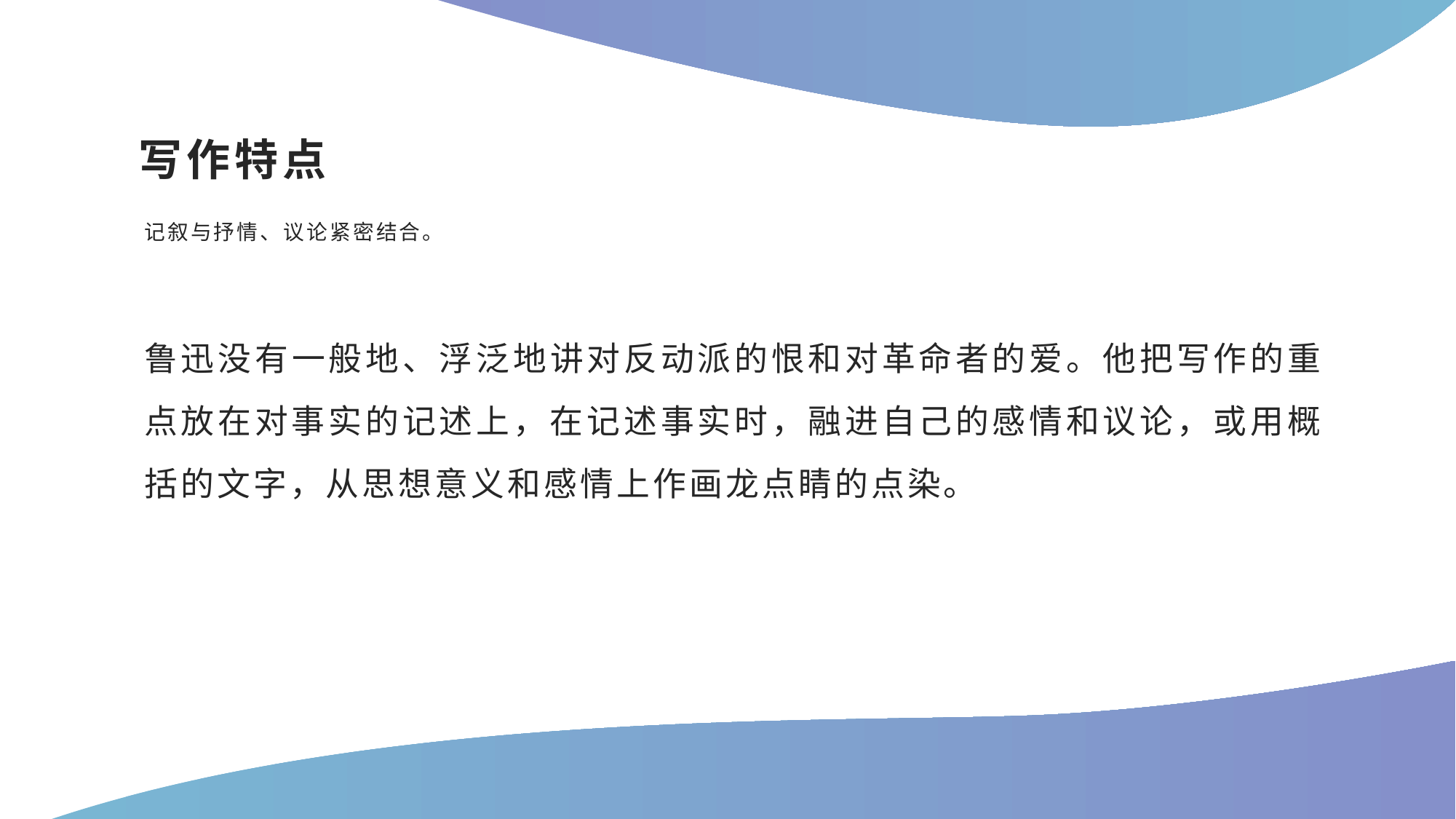

写作特点
记叙与抒情、议论紧密结合。
鲁迅没有一般地、浮泛地讲对反动派的恨和对革命者的爱。他把写作的重点放在对事实的记述上，在记述事实时，融进自己的感情和议论，或用概括的文字，从思想意义和感情上作画龙点睛的点染。